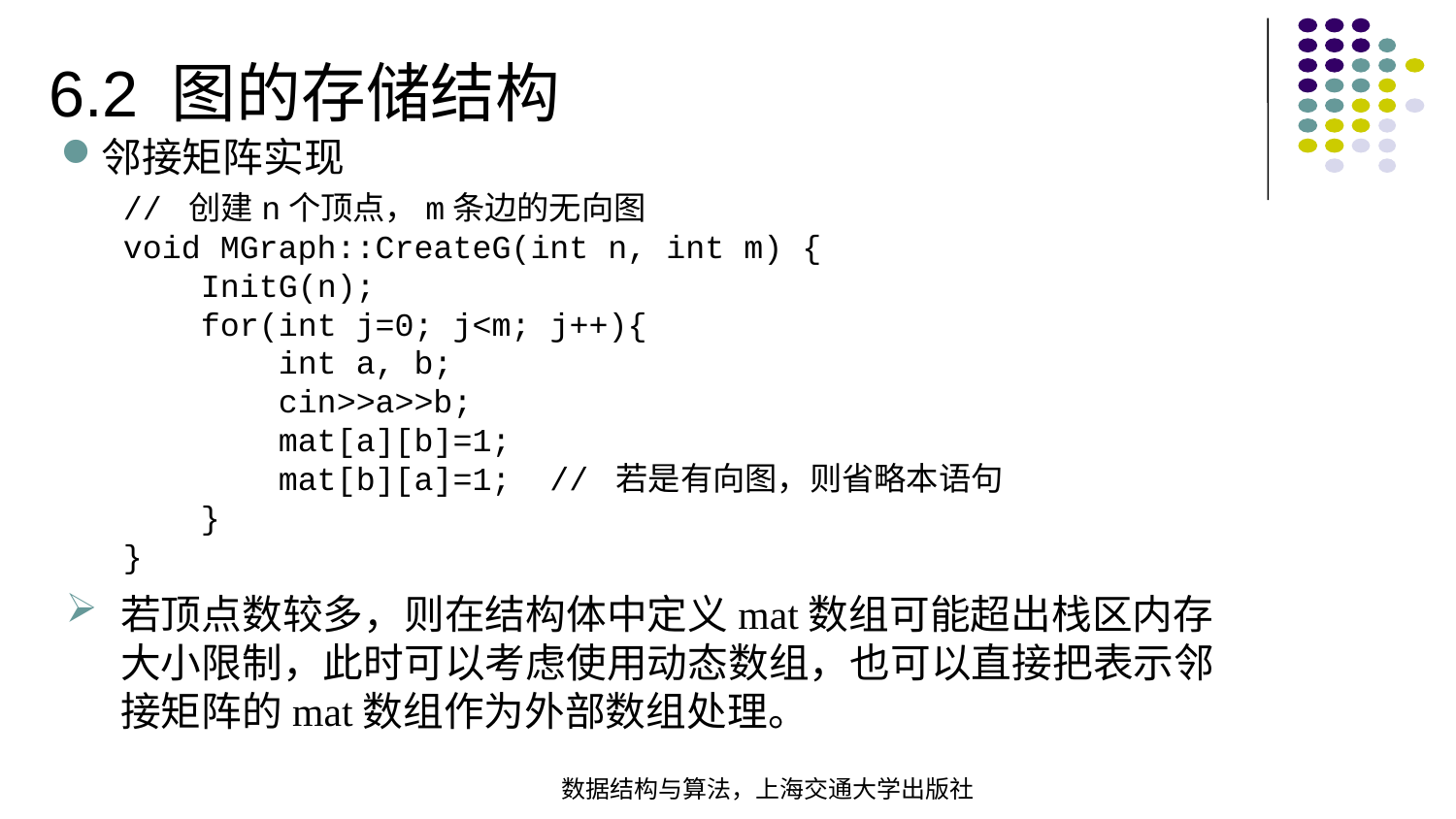

6.2 图的存储结构
邻接矩阵实现
// 创建n个顶点，m条边的无向图void MGraph::CreateG(int n, int m) {    InitG(n);    for(int j=0; j<m; j++){        int a, b;        cin>>a>>b;        mat[a][b]=1;         mat[b][a]=1;  // 若是有向图，则省略本语句    }}
若顶点数较多，则在结构体中定义mat数组可能超出栈区内存大小限制，此时可以考虑使用动态数组，也可以直接把表示邻接矩阵的mat数组作为外部数组处理。